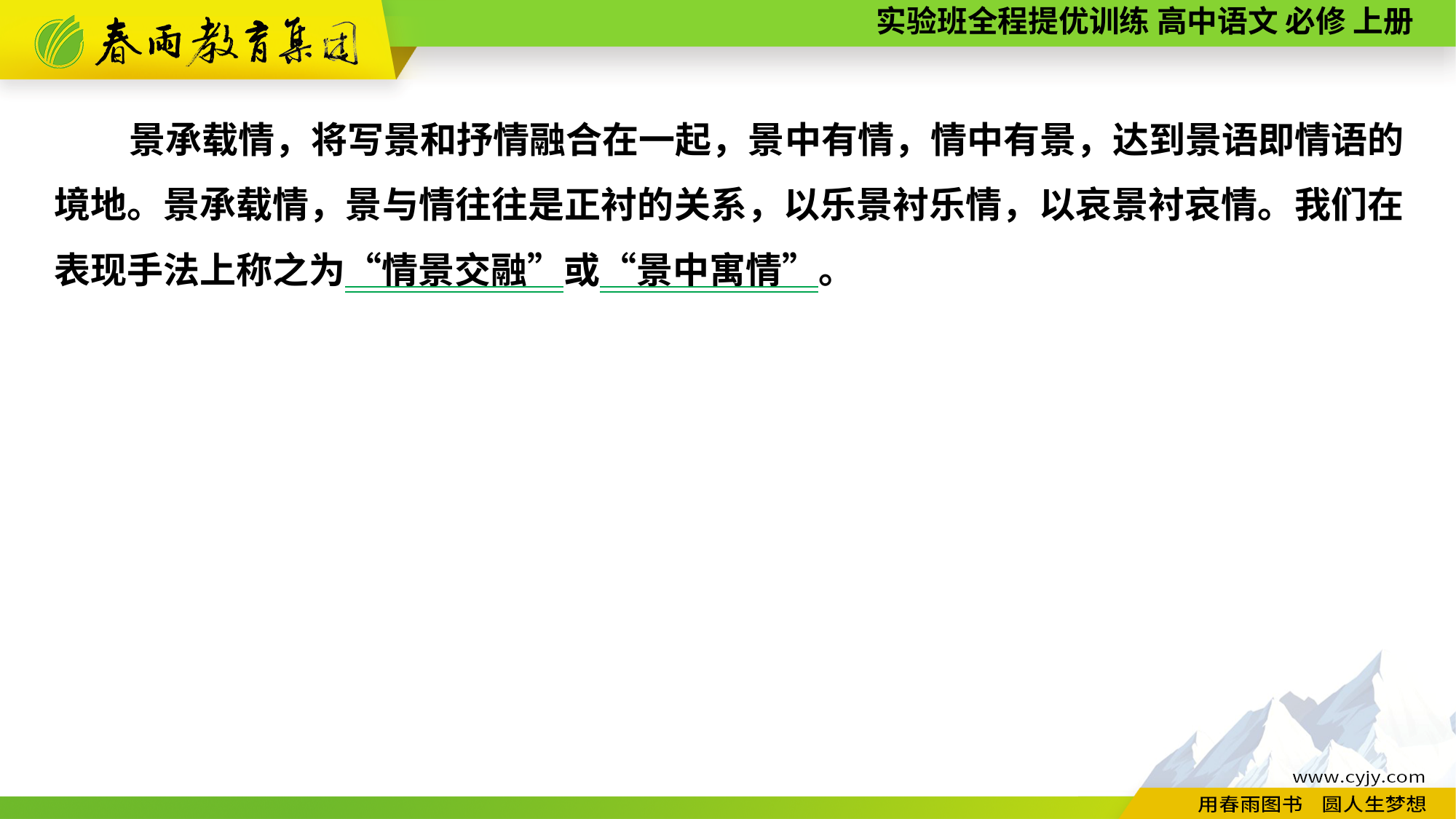

景承载情，将写景和抒情融合在一起，景中有情，情中有景，达到景语即情语的境地。景承载情，景与情往往是正衬的关系，以乐景衬乐情，以哀景衬哀情。我们在表现手法上称之为“情景交融”或“景中寓情”。